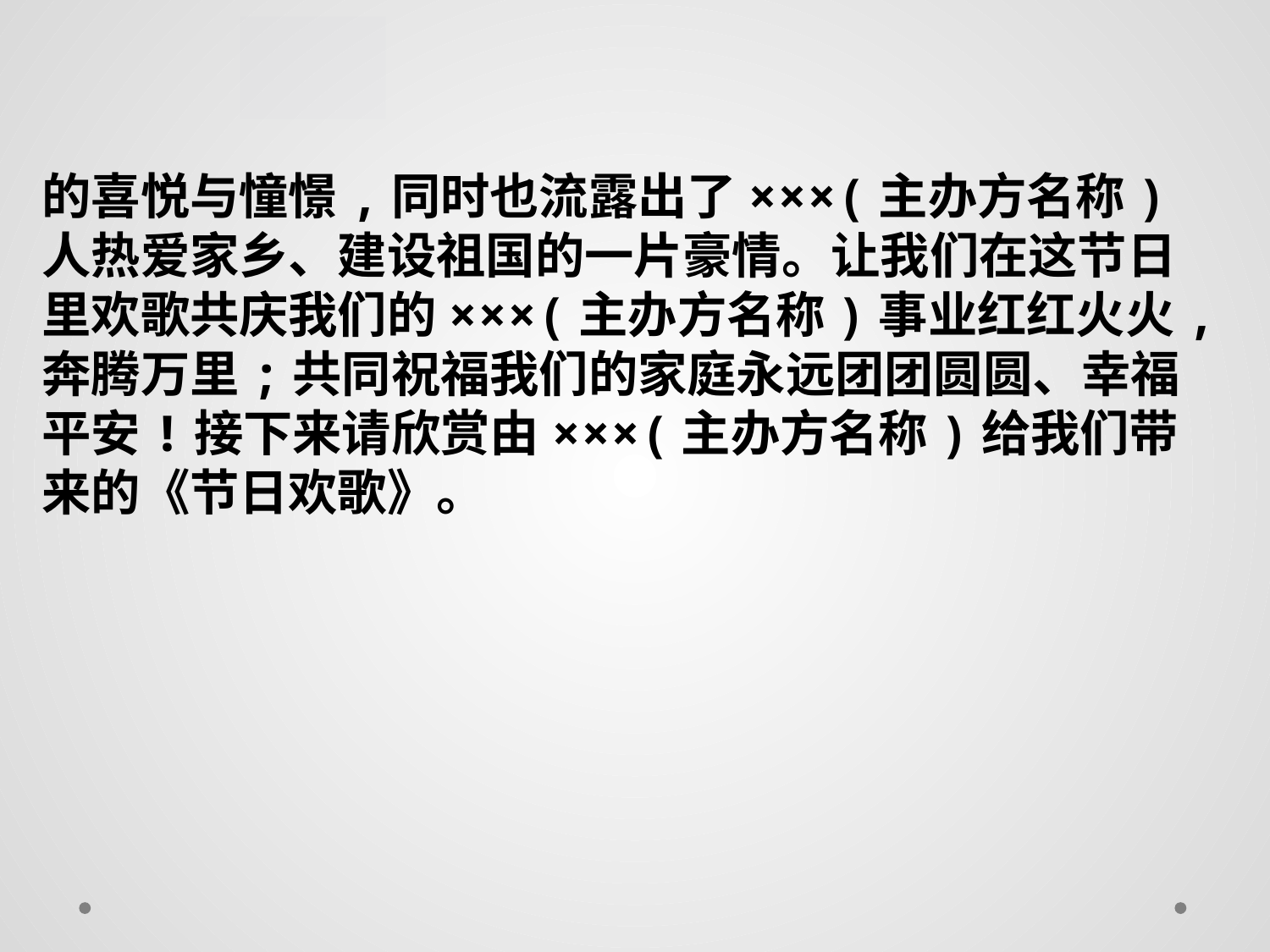

的喜悦与憧憬,同时也流露出了×××(主办方名称)人热爱家乡、建设祖国的一片豪情。让我们在这节日里欢歌共庆我们的×××(主办方名称)事业红红火火,奔腾万里;共同祝福我们的家庭永远团团圆圆、幸福平安!接下来请欣赏由×××(主办方名称)给我们带来的《节日欢歌》。